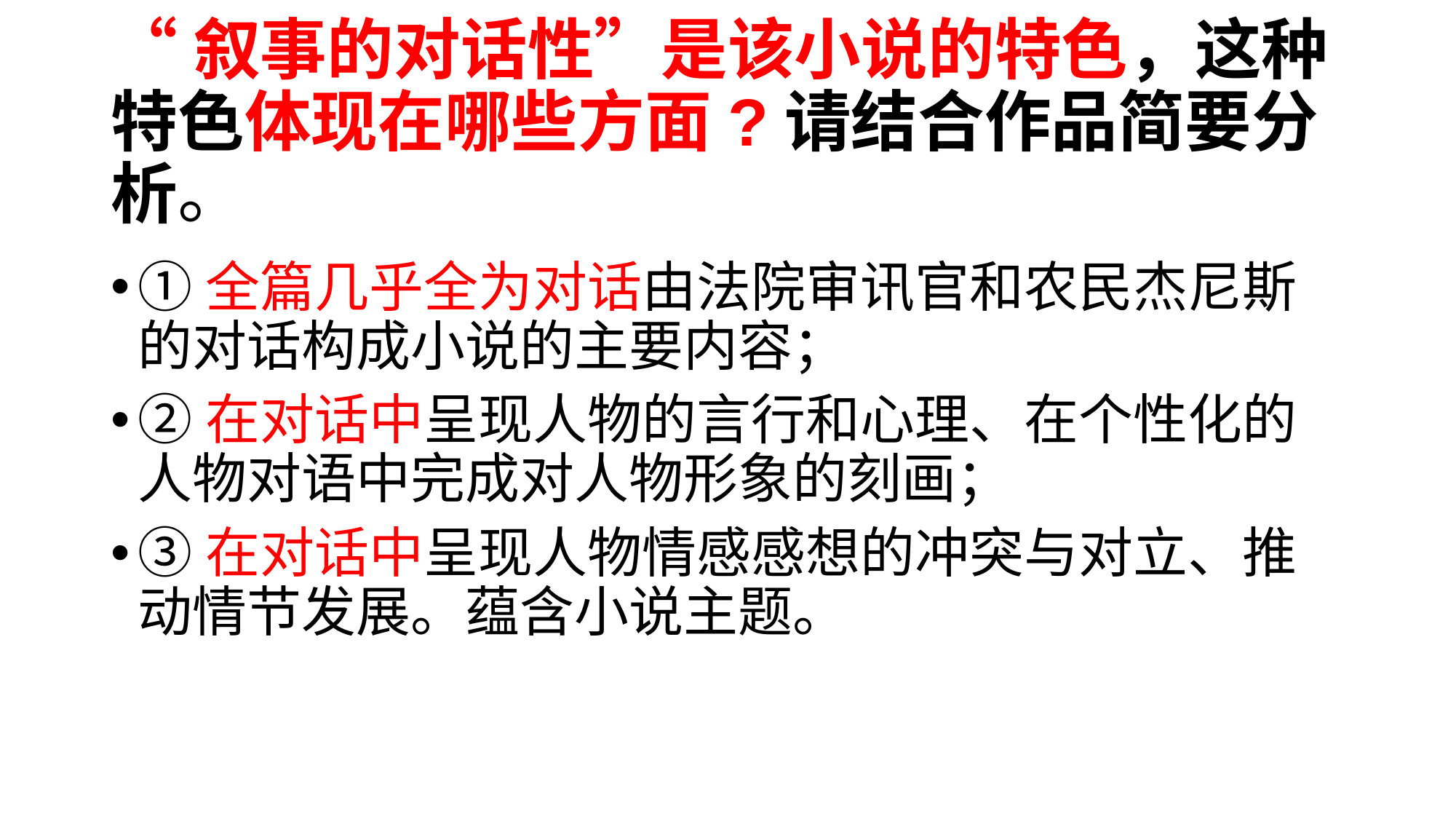

# “叙事的对话性”是该小说的特色，这种特色体现在哪些方面?请结合作品简要分析。
①全篇几乎全为对话由法院审讯官和农民杰尼斯的对话构成小说的主要内容；
②在对话中呈现人物的言行和心理、在个性化的人物对语中完成对人物形象的刻画；
③在对话中呈现人物情感感想的冲突与对立、推动情节发展。蕴含小说主题。